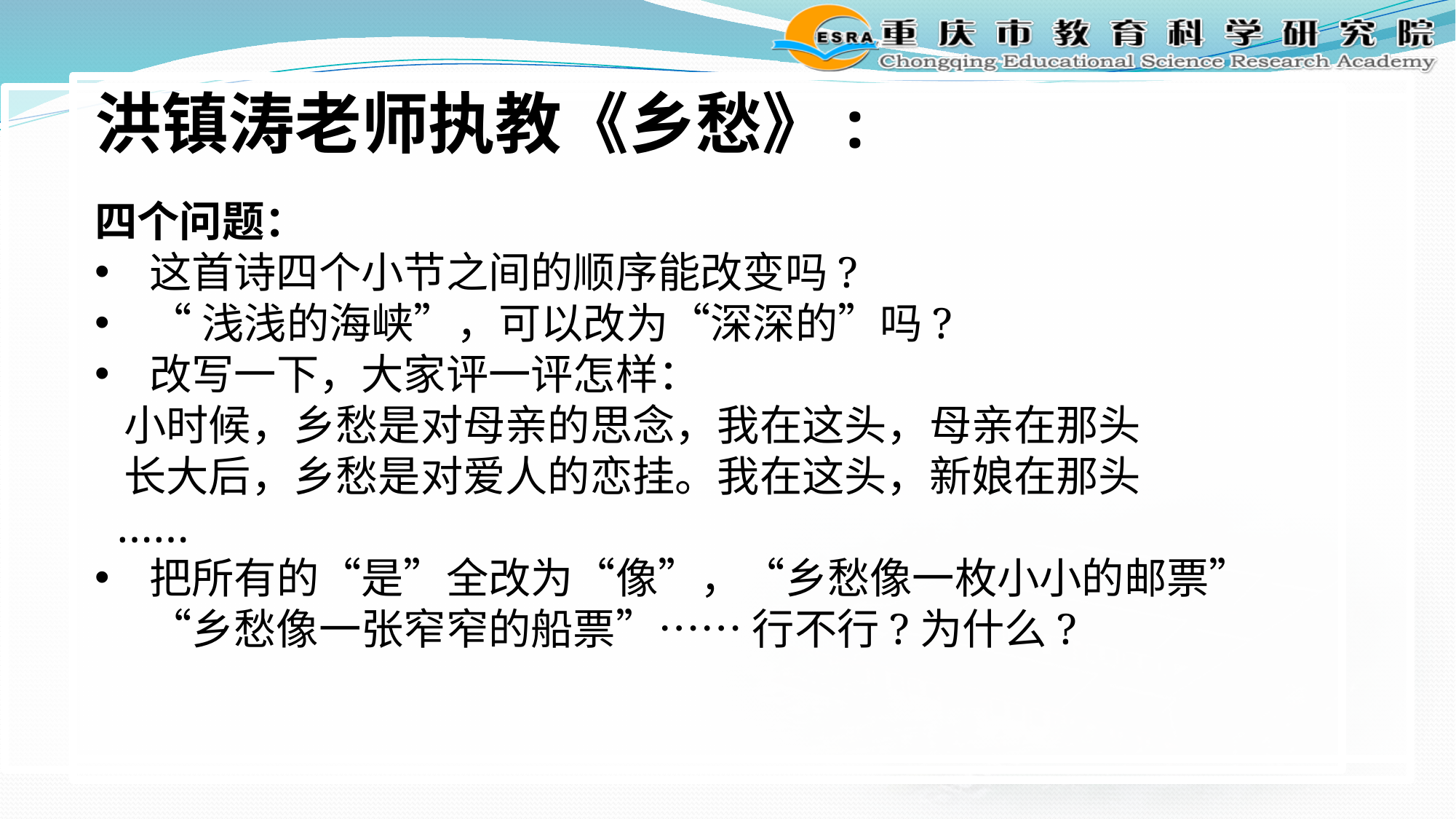

洪镇涛老师执教《乡愁》:

四个问题：
这首诗四个小节之间的顺序能改变吗?
“浅浅的海峡”，可以改为“深深的”吗?
改写一下，大家评一评怎样：
  小时候，乡愁是对母亲的思念，我在这头，母亲在那头
  长大后，乡愁是对爱人的恋挂。我在这头，新娘在那头
  ……
把所有的“是”全改为“像”，“乡愁像一枚小小的邮票” “乡愁像一张窄窄的船票”…… 行不行?为什么?